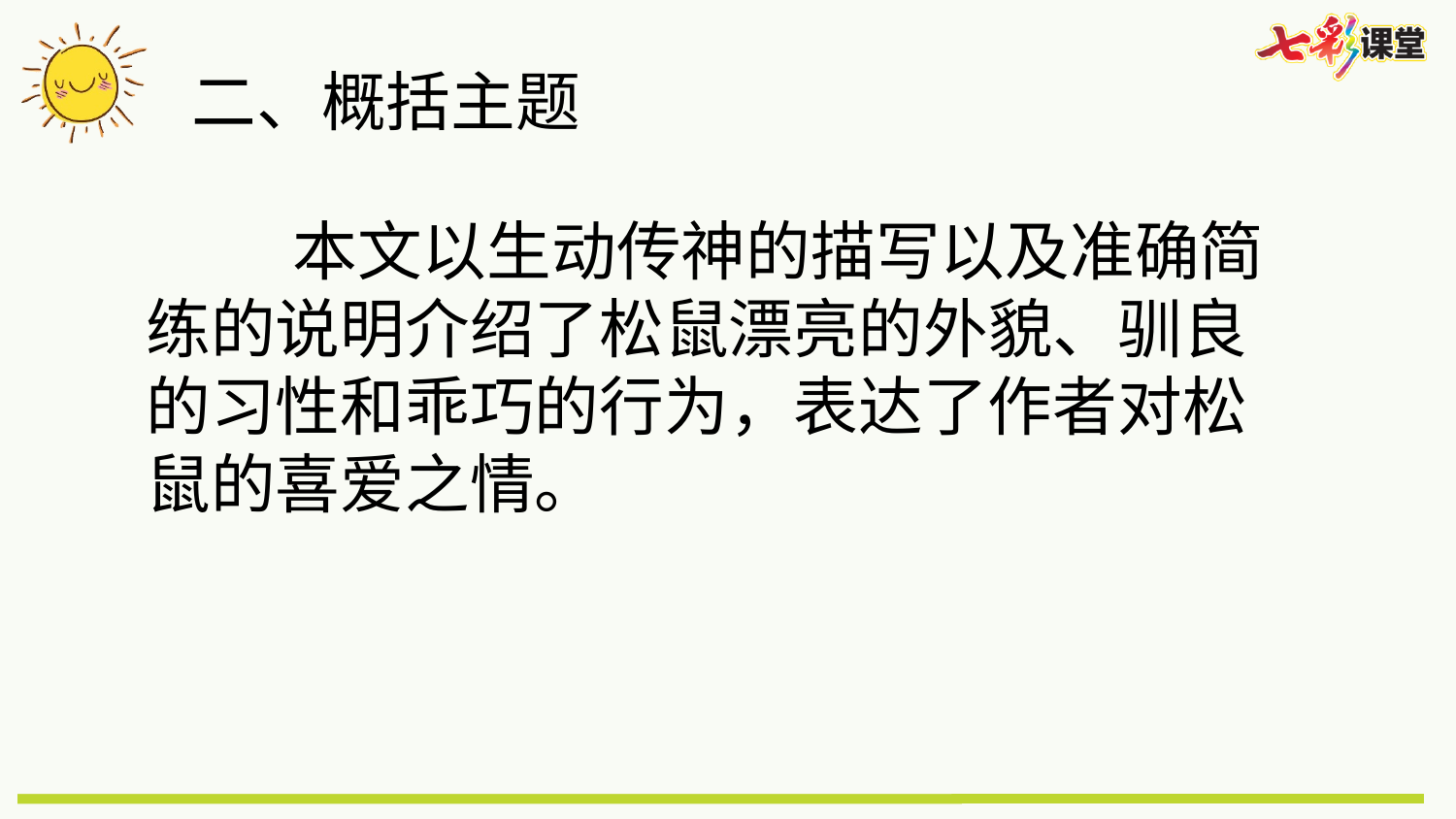

二、概括主题
         本文以生动传神的描写以及准确简练的说明介绍了松鼠漂亮的外貌、驯良的习性和乖巧的行为，表达了作者对松鼠的喜爱之情。